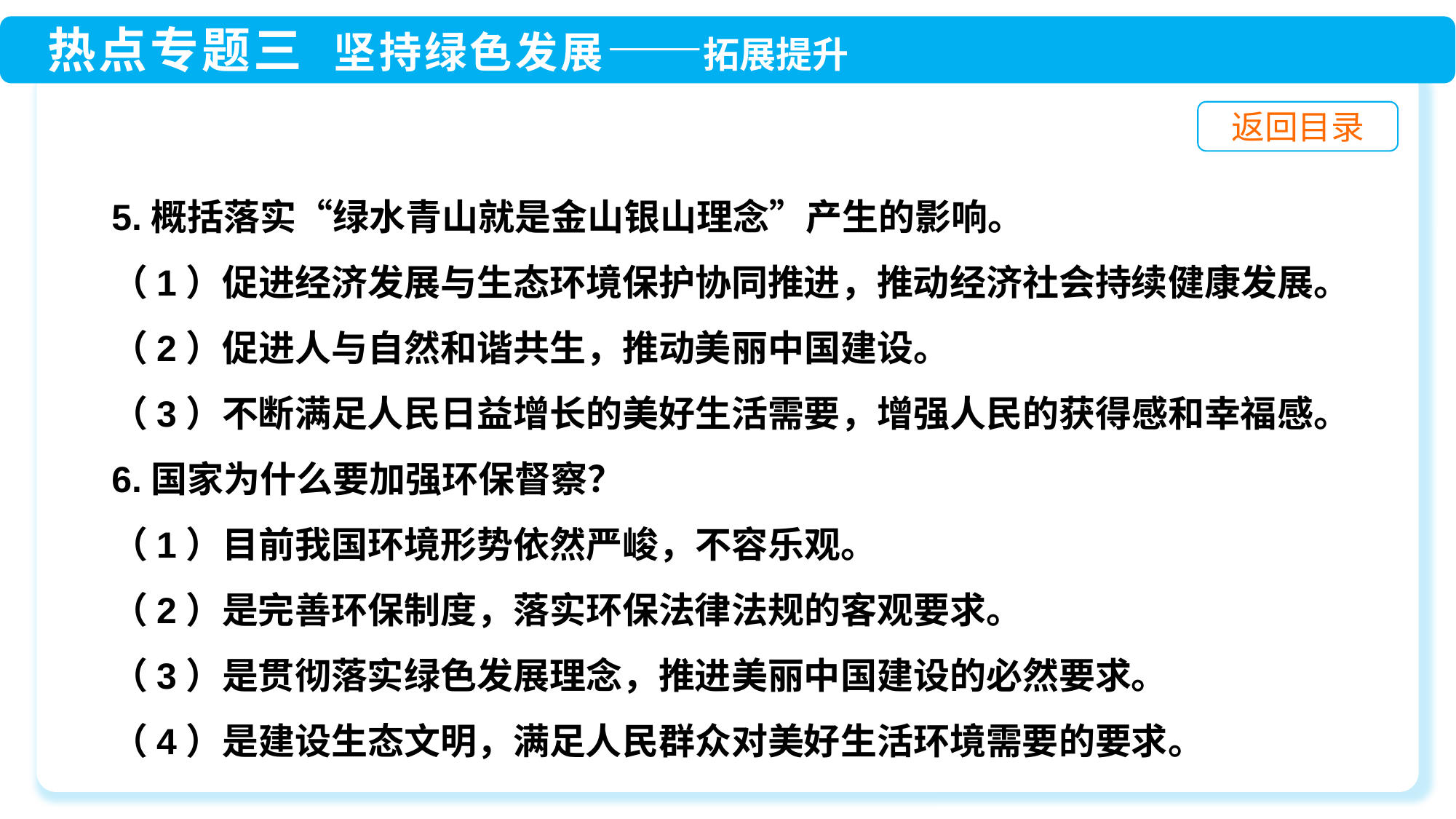

5.概括落实“绿水青山就是金山银山理念”产生的影响。
（1）促进经济发展与生态环境保护协同推进，推动经济社会持续健康发展。
（2）促进人与自然和谐共生，推动美丽中国建设。
（3）不断满足人民日益增长的美好生活需要，增强人民的获得感和幸福感。
6.国家为什么要加强环保督察？
（1）目前我国环境形势依然严峻，不容乐观。
（2）是完善环保制度，落实环保法律法规的客观要求。
（3）是贯彻落实绿色发展理念，推进美丽中国建设的必然要求。
（4）是建设生态文明，满足人民群众对美好生活环境需要的要求。